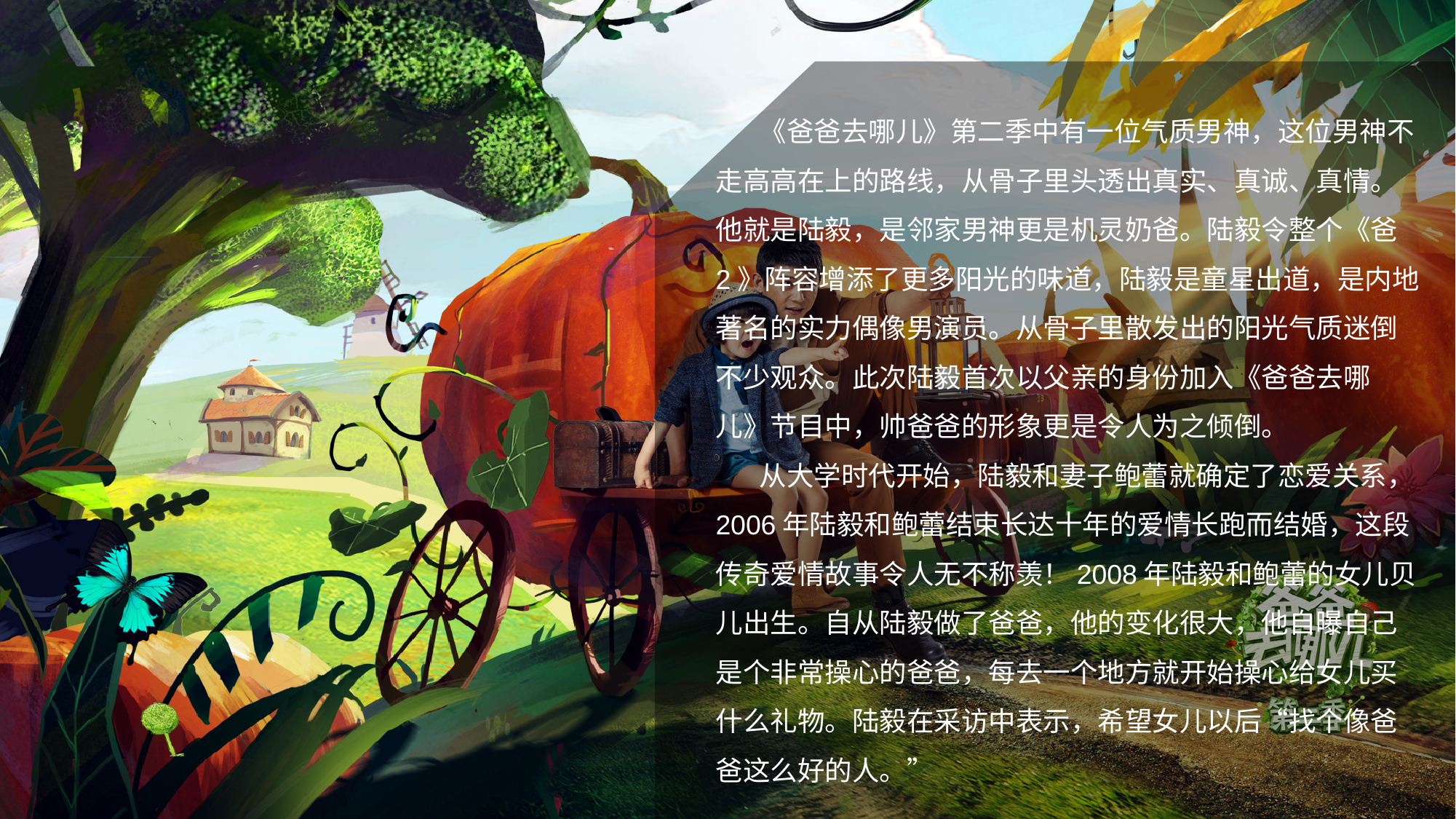

《爸爸去哪儿》第二季中有一位气质男神，这位男神不走高高在上的路线，从骨子里头透出真实、真诚、真情。他就是陆毅，是邻家男神更是机灵奶爸。陆毅令整个《爸2》阵容增添了更多阳光的味道，陆毅是童星出道，是内地著名的实力偶像男演员。从骨子里散发出的阳光气质迷倒不少观众。此次陆毅首次以父亲的身份加入《爸爸去哪儿》节目中，帅爸爸的形象更是令人为之倾倒。
      从大学时代开始，陆毅和妻子鲍蕾就确定了恋爱关系，2006年陆毅和鲍蕾结束长达十年的爱情长跑而结婚，这段传奇爱情故事令人无不称羡！2008年陆毅和鲍蕾的女儿贝儿出生。自从陆毅做了爸爸，他的变化很大，他自曝自己是个非常操心的爸爸，每去一个地方就开始操心给女儿买什么礼物。陆毅在采访中表示，希望女儿以后“找个像爸爸这么好的人。”